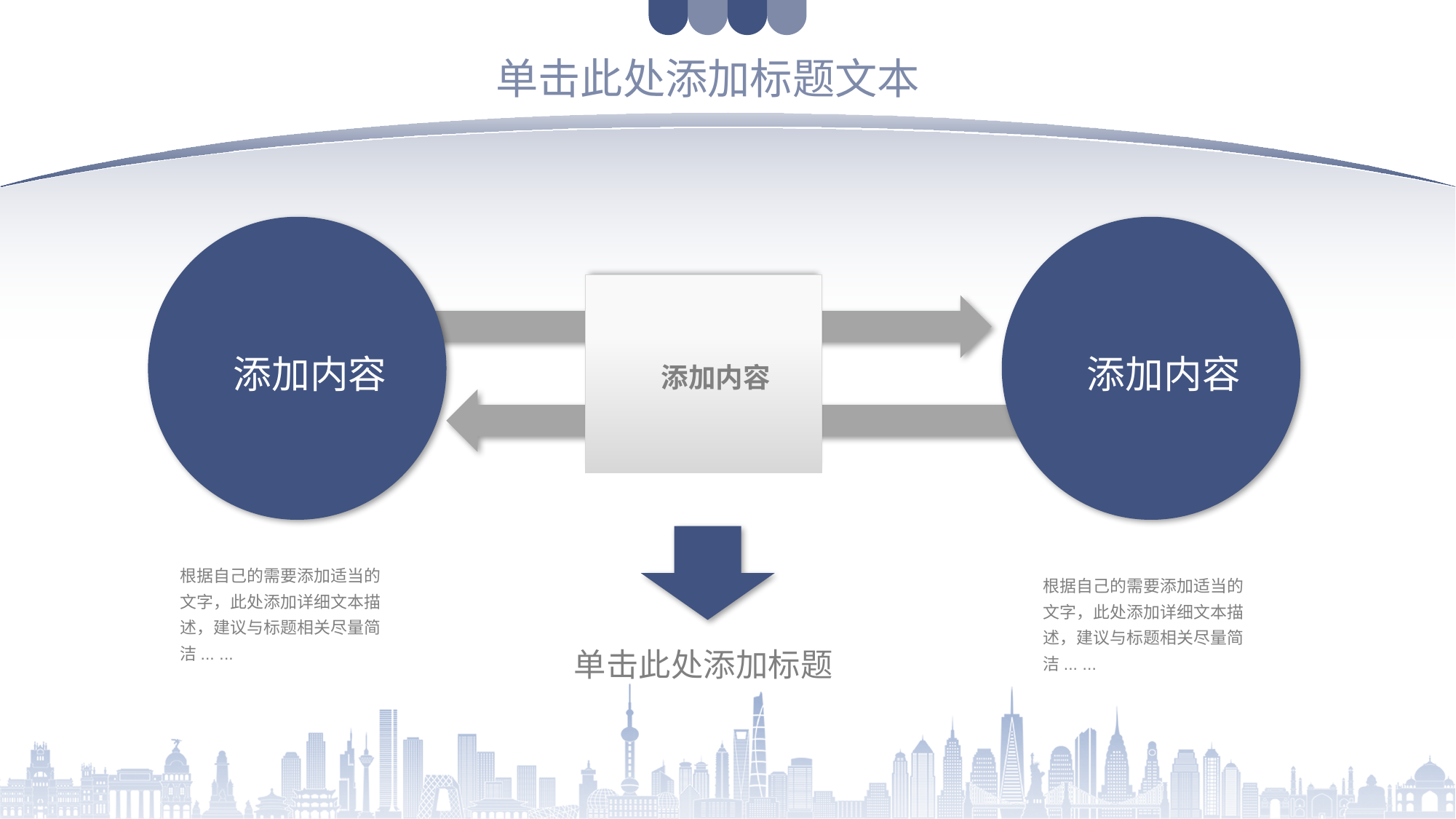

单击此处添加标题文本
  添加内容
  添加内容
   添加内容

根据自己的需要添加适当的文字，此处添加详细文本描述，建议与标题相关尽量简洁... ...
根据自己的需要添加适当的文字，此处添加详细文本描述，建议与标题相关尽量简洁... ...
单击此处添加标题